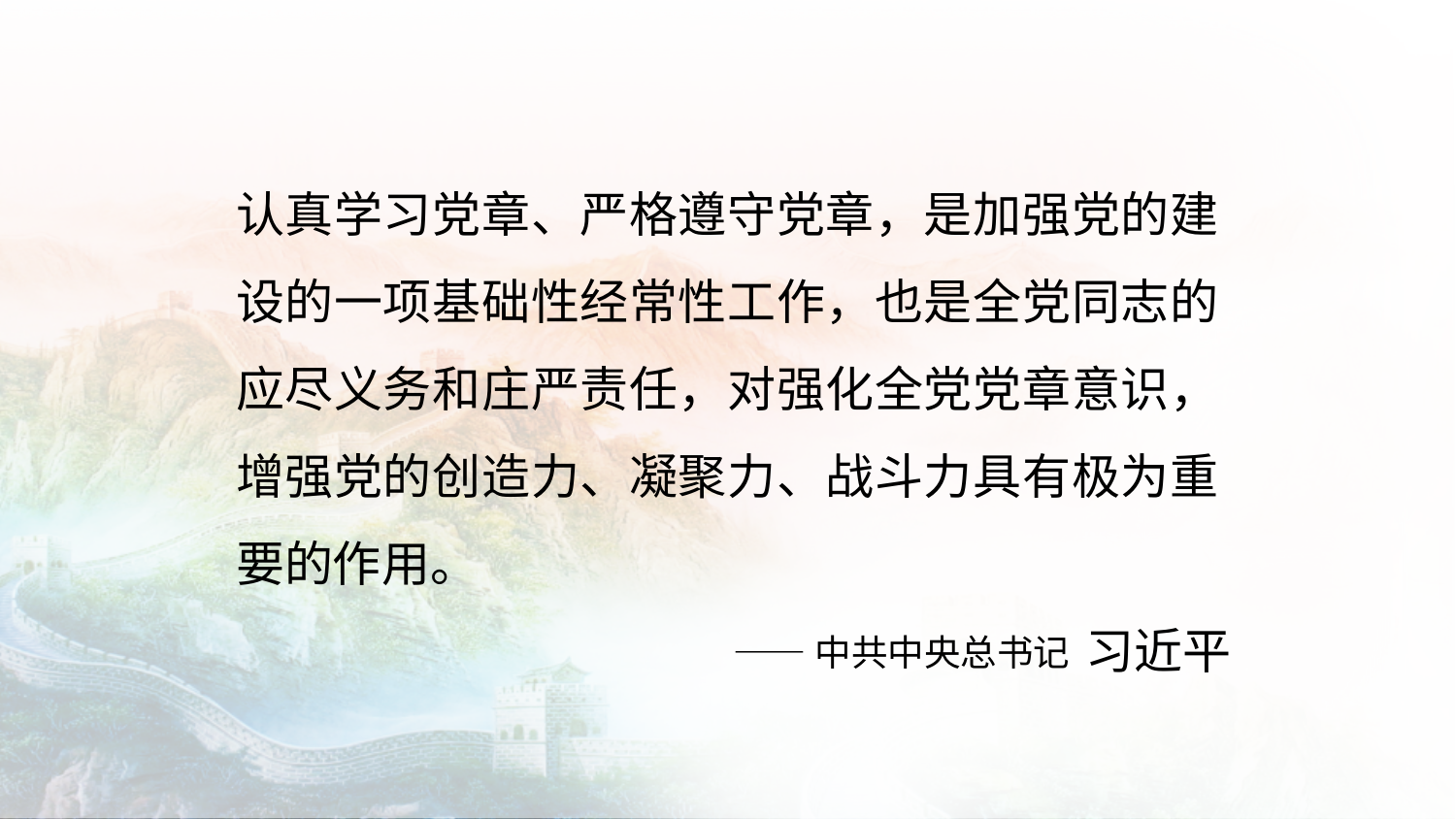

认真学习党章、严格遵守党章，是加强党的建设的一项基础性经常性工作，也是全党同志的应尽义务和庄严责任，对强化全党党章意识，增强党的创造力、凝聚力、战斗力具有极为重要的作用。
习近平
——中共中央总书记